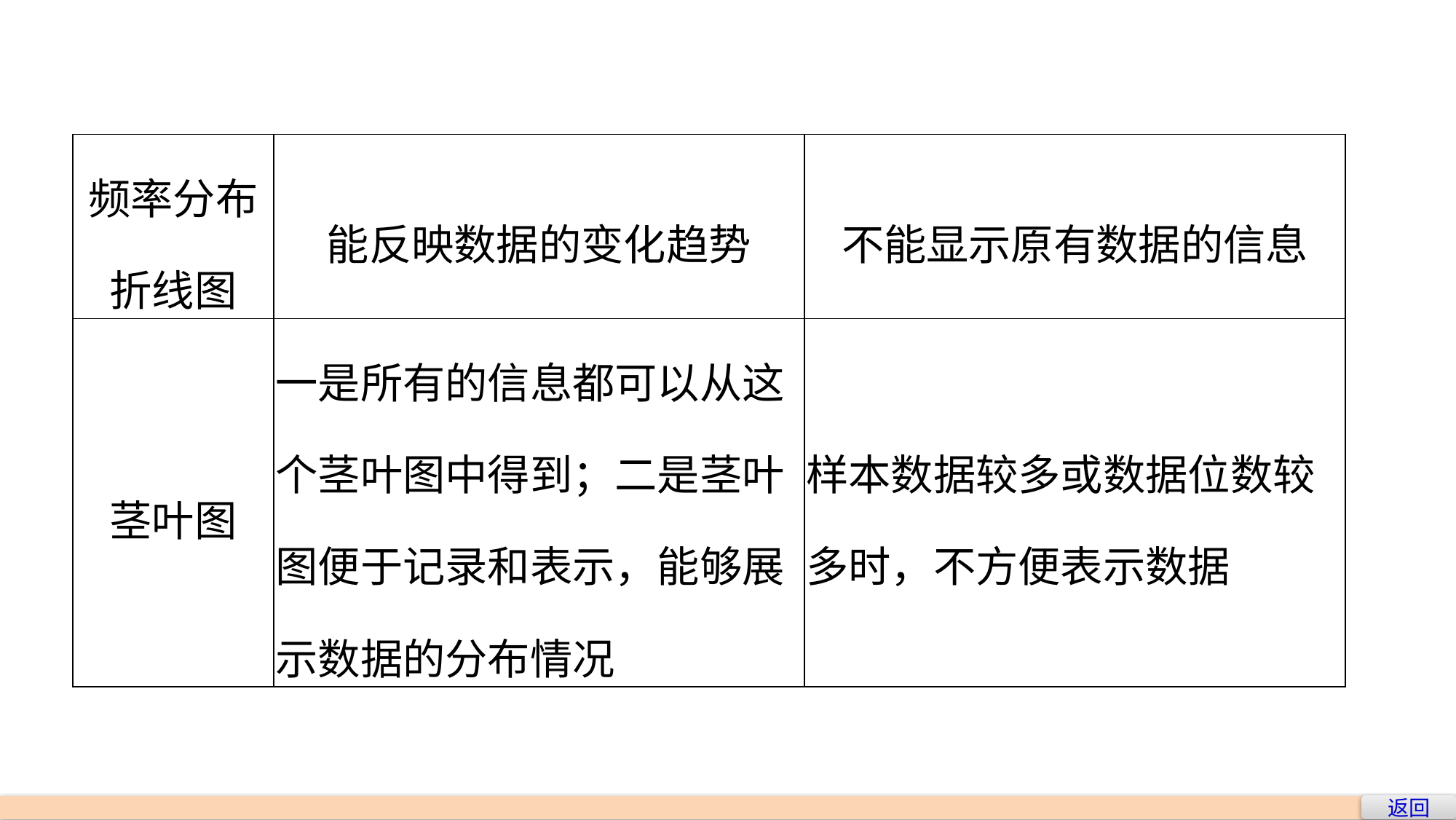

| 频率分布折线图 | 能反映数据的变化趋势 | 不能显示原有数据的信息 |
| --- | --- | --- |
| 茎叶图 | 一是所有的信息都可以从这个茎叶图中得到；二是茎叶图便于记录和表示，能够展示数据的分布情况 | 样本数据较多或数据位数较多时，不方便表示数据 |
返回